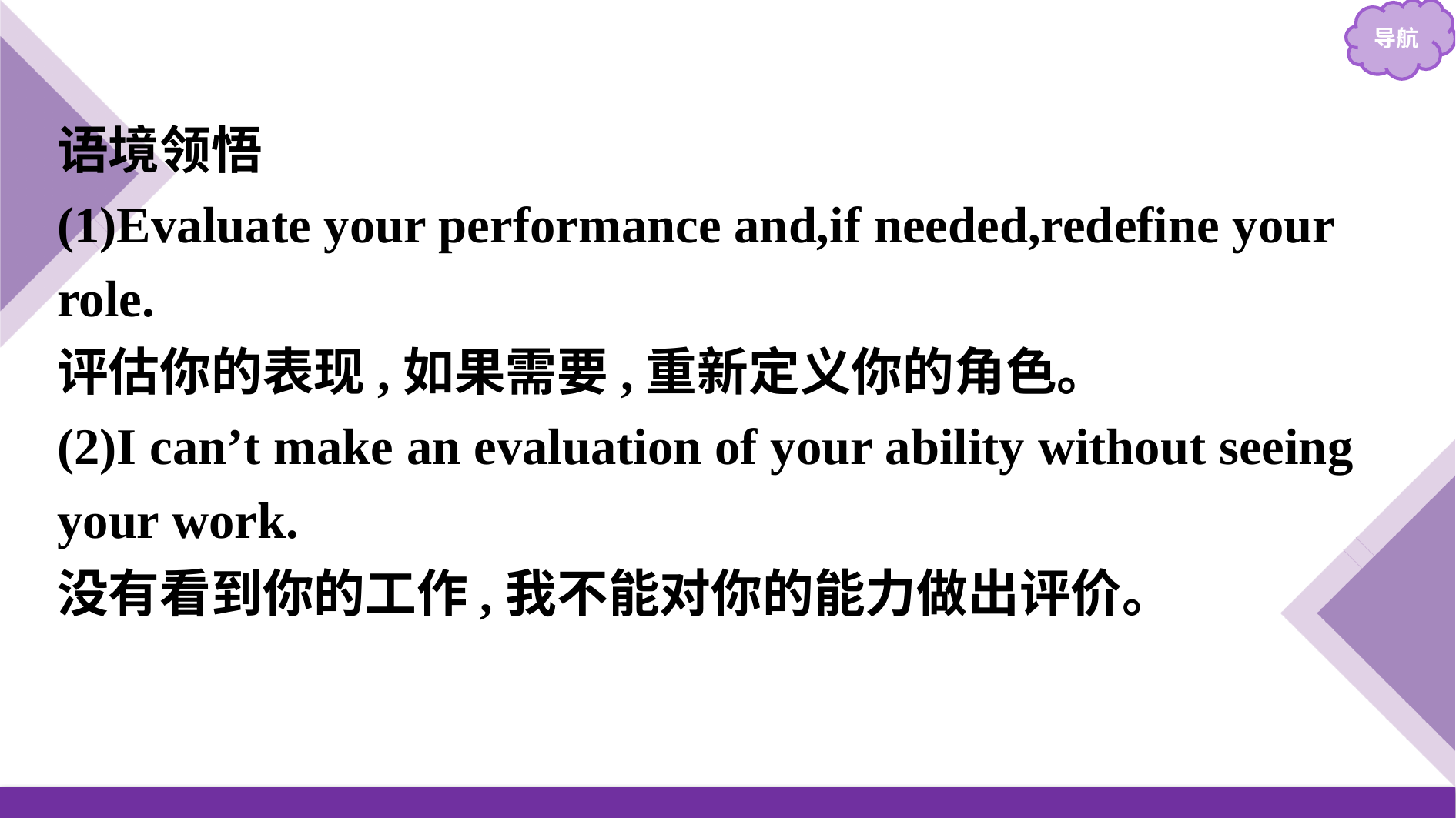

语境领悟
(1)Evaluate your performance and,if needed,redefine your role.
评估你的表现,如果需要,重新定义你的角色。
(2)I can’t make an evaluation of your ability without seeing your work.
没有看到你的工作,我不能对你的能力做出评价。